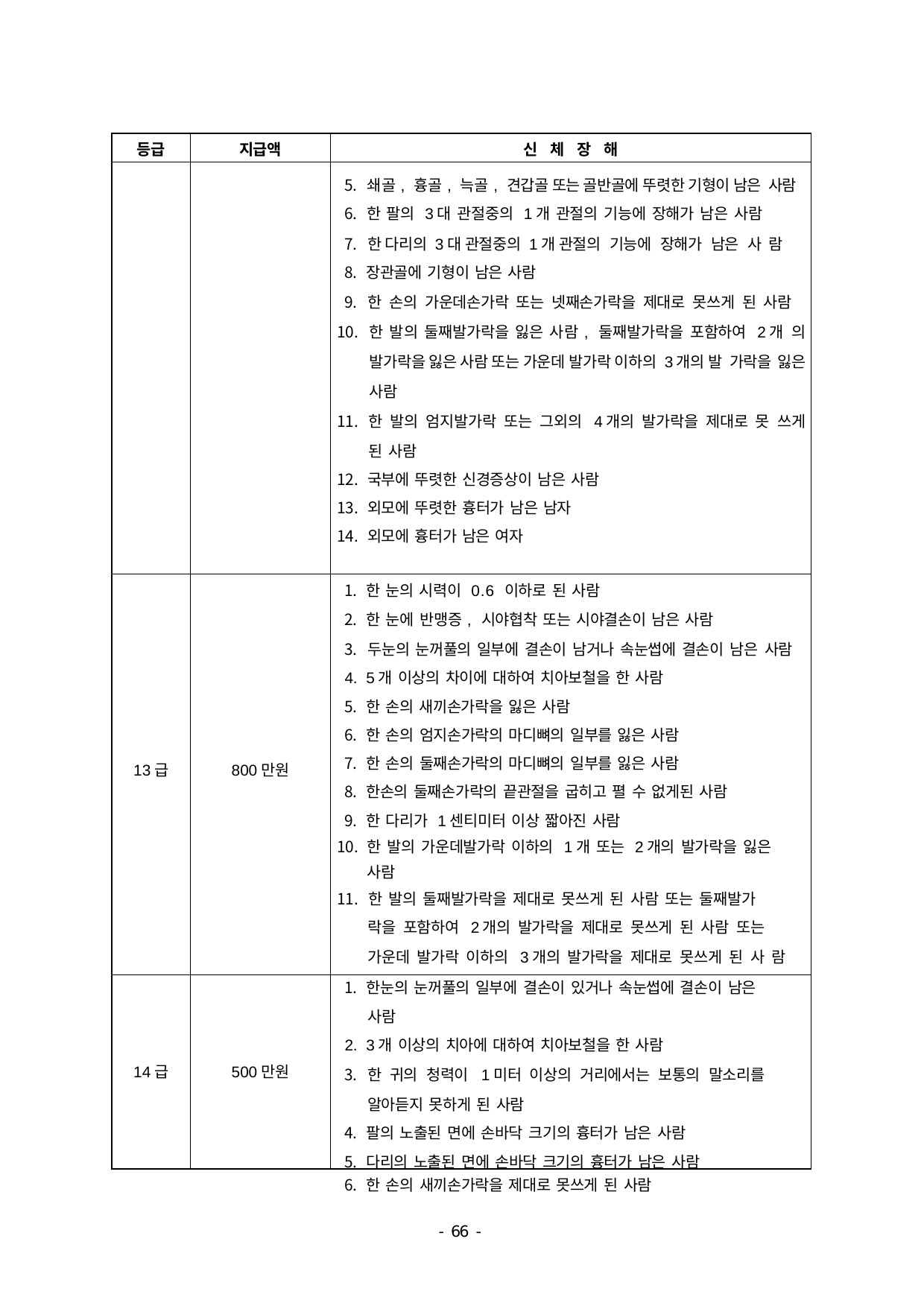

| 등급 | 지급액 | 신 체 장 해 |
| --- | --- | --- |
|  |  | 쇄골, 흉골, 늑골, 견갑골 또는 골반골에 뚜렷한 기형이 남은 사람 한 팔의 3대 관절중의 1개 관절의 기능에 장해가 남은 사람 한 다리의 3대 관절중의 1개 관절의 기능에 장해가 남은 사 람 장관골에 기형이 남은 사람 한 손의 가운데손가락 또는 넷째손가락을 제대로 못쓰게 된 사람 한 발의 둘째발가락을 잃은 사람, 둘째발가락을 포함하여 2개 의 발가락을 잃은 사람 또는 가운데 발가락 이하의 3개의 발 가락을 잃은 사람 한 발의 엄지발가락 또는 그외의 4개의 발가락을 제대로 못 쓰게 된 사람 국부에 뚜렷한 신경증상이 남은 사람 외모에 뚜렷한 흉터가 남은 남자 외모에 흉터가 남은 여자 |
| 13급 | 800만원 | 한 눈의 시력이 0.6 이하로 된 사람 한 눈에 반맹증, 시야협착 또는 시야결손이 남은 사람 두눈의 눈꺼풀의 일부에 결손이 남거나 속눈썹에 결손이 남은 사람 5개 이상의 차이에 대하여 치아보철을 한 사람 한 손의 새끼손가락을 잃은 사람 한 손의 엄지손가락의 마디뼈의 일부를 잃은 사람 한 손의 둘째손가락의 마디뼈의 일부를 잃은 사람 한손의 둘째손가락의 끝관절을 굽히고 펼 수 없게된 사람 한 다리가 1센티미터 이상 짧아진 사람 한 발의 가운데발가락 이하의 1개 또는 2개의 발가락을 잃은 사람 한 발의 둘째발가락을 제대로 못쓰게 된 사람 또는 둘째발가 락을 포함하여 2개의 발가락을 제대로 못쓰게 된 사람 또는 가운데 발가락 이하의 3개의 발가락을 제대로 못쓰게 된 사 람 |
| 14급 | 500만원 | 한눈의 눈꺼풀의 일부에 결손이 있거나 속눈썹에 결손이 남은 사람 3개 이상의 치아에 대하여 치아보철을 한 사람 한 귀의 청력이 1미터 이상의 거리에서는 보통의 말소리를 알아듣지 못하게 된 사람 팔의 노출된 면에 손바닥 크기의 흉터가 남은 사람 다리의 노출된 면에 손바닥 크기의 흉터가 남은 사람 한 손의 새끼손가락을 제대로 못쓰게 된 사람 |
- 66 -